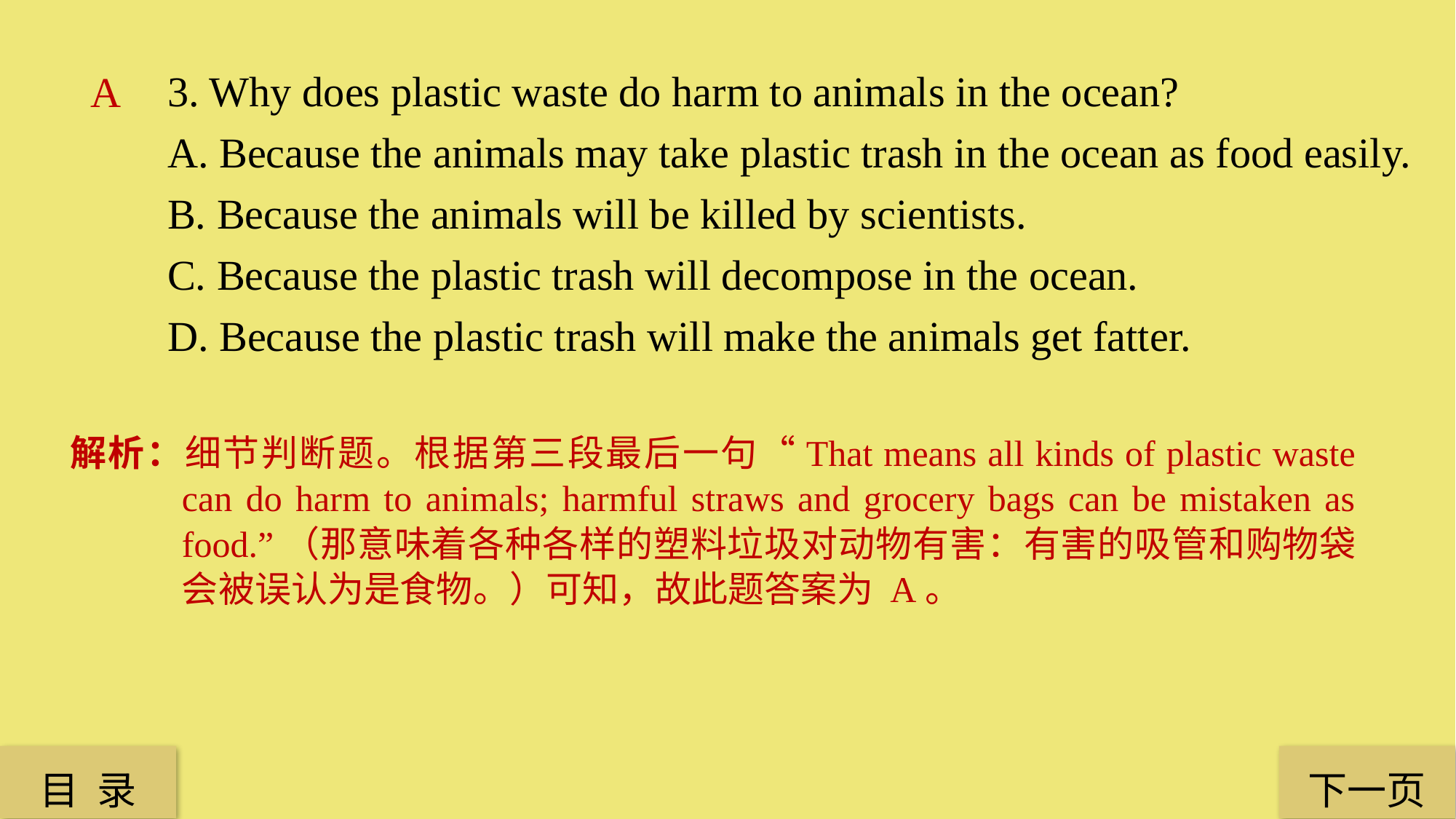

3. Why does plastic waste do harm to animals in the ocean?
A. Because the animals may take plastic trash in the ocean as food easily.
B. Because the animals will be killed by scientists.
C. Because the plastic trash will decompose in the ocean.
D. Because the plastic trash will make the animals get fatter.
A
解析：细节判断题。根据第三段最后一句“That means all kinds of plastic waste can do harm to animals; harmful straws and grocery bags can be mistaken as food.”（那意味着各种各样的塑料垃圾对动物有害：有害的吸管和购物袋会被误认为是食物。）可知，故此题答案为 A。